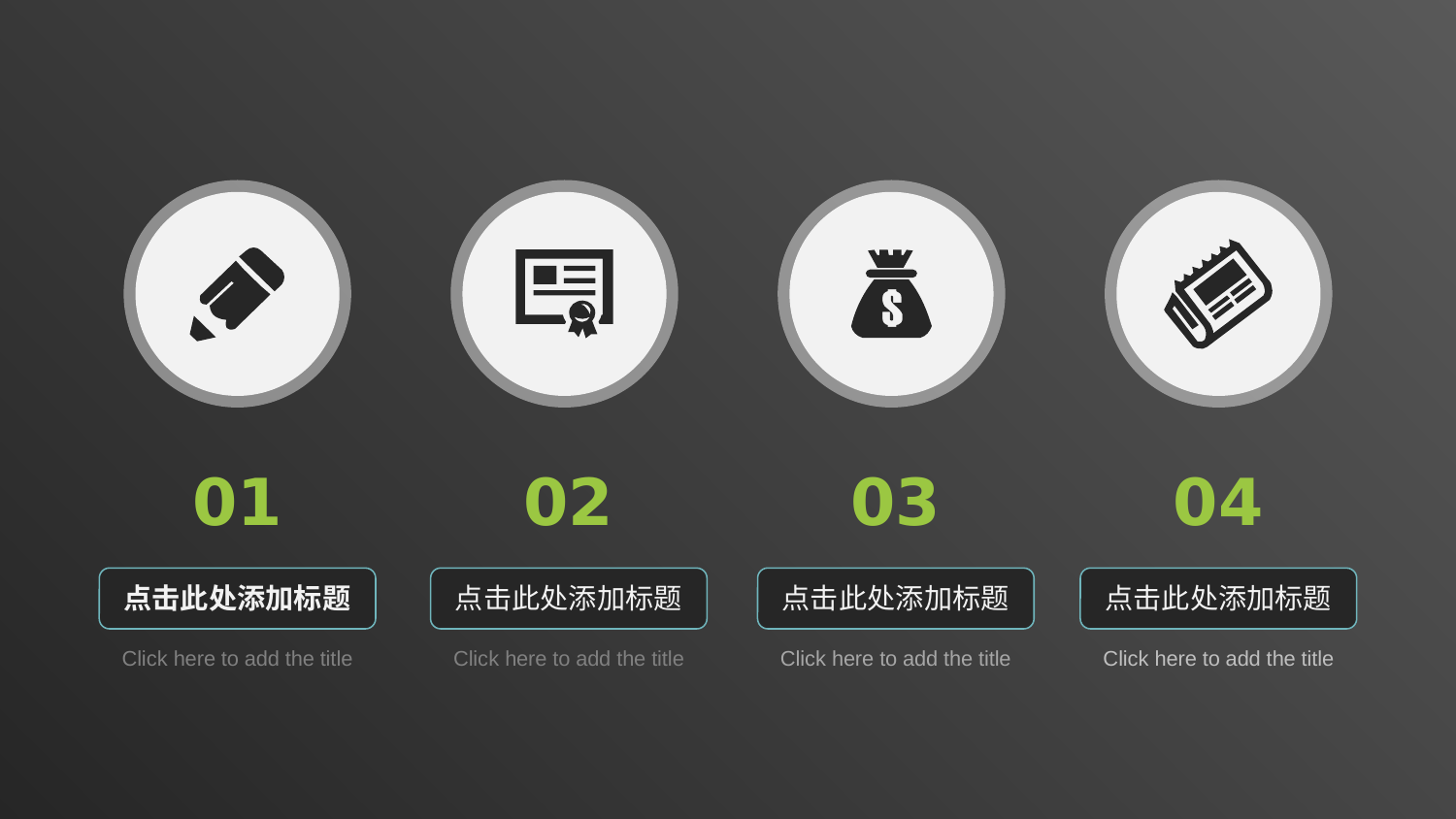

01
02
03
04

点击此处添加标题
Click here to add the title

点击此处添加标题
Click here to add the title

点击此处添加标题
Click here to add the title

点击此处添加标题
Click here to add the title